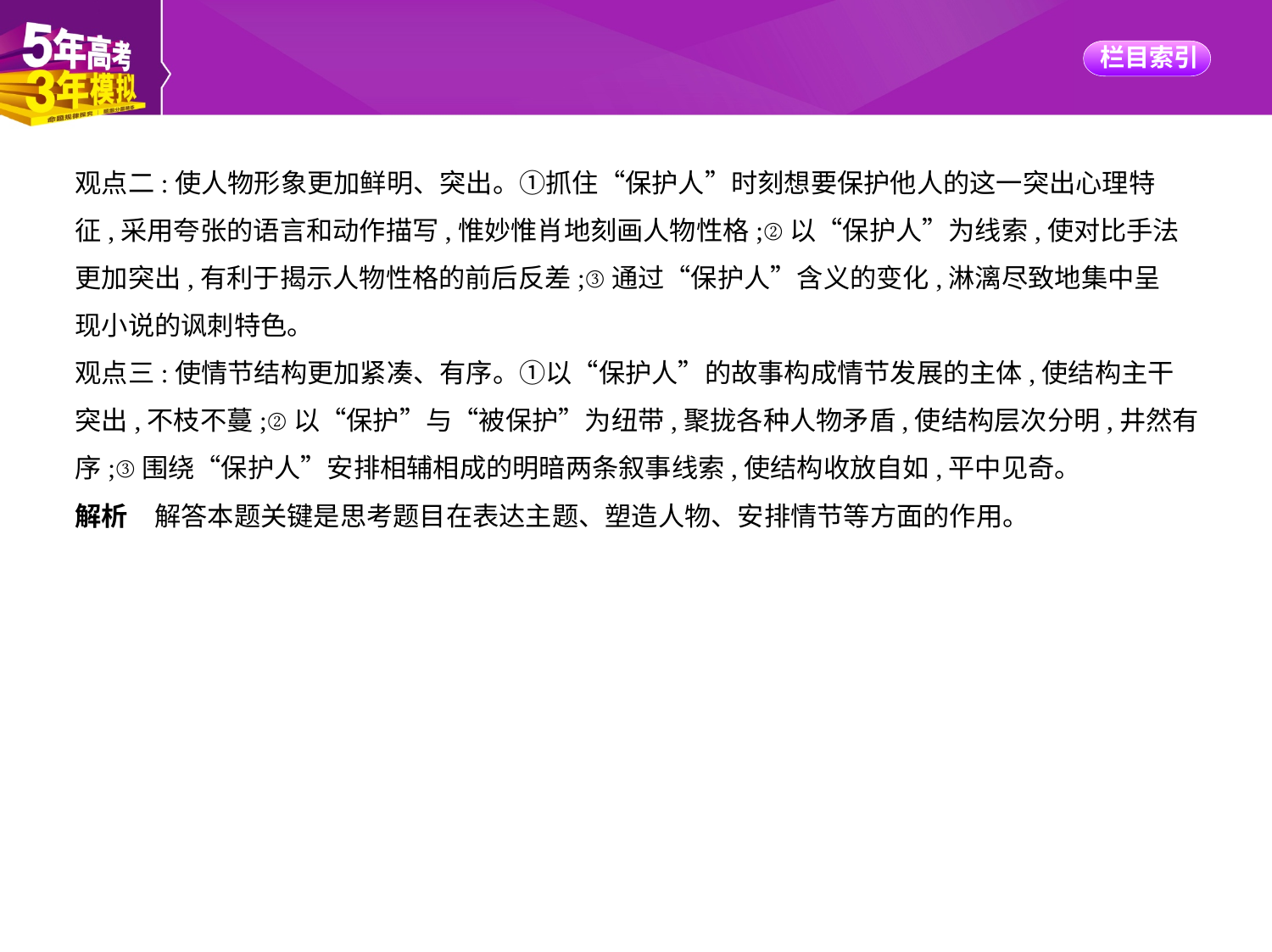

观点二:使人物形象更加鲜明、突出。①抓住“保护人”时刻想要保护他人的这一突出心理特
征,采用夸张的语言和动作描写,惟妙惟肖地刻画人物性格;②以“保护人”为线索,使对比手法
更加突出,有利于揭示人物性格的前后反差;③通过“保护人”含义的变化,淋漓尽致地集中呈
现小说的讽刺特色。
观点三:使情节结构更加紧凑、有序。①以“保护人”的故事构成情节发展的主体,使结构主干
突出,不枝不蔓;②以“保护”与“被保护”为纽带,聚拢各种人物矛盾,使结构层次分明,井然有
序;③围绕“保护人”安排相辅相成的明暗两条叙事线索,使结构收放自如,平中见奇。
解析　解答本题关键是思考题目在表达主题、塑造人物、安排情节等方面的作用。